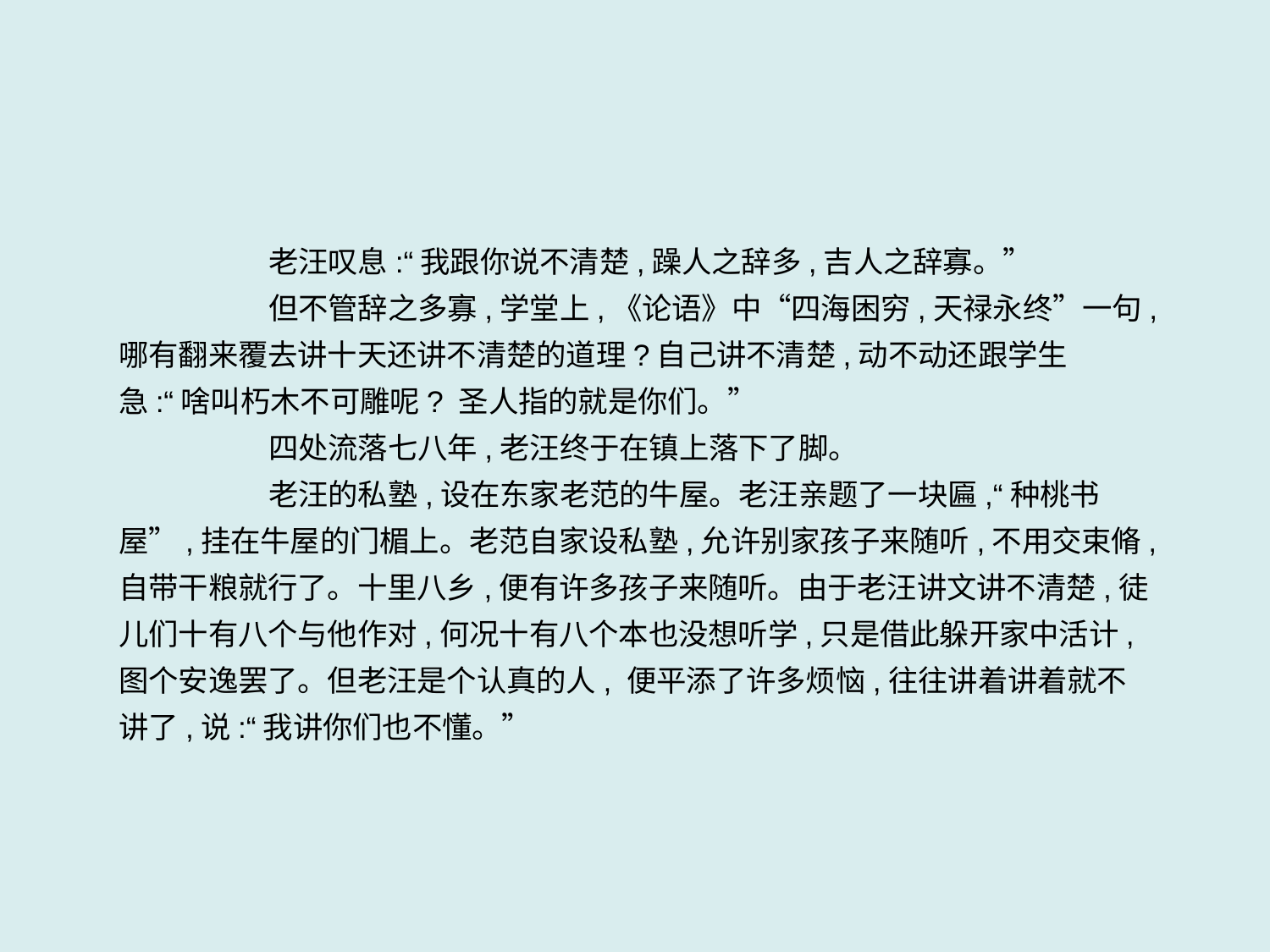

老汪叹息:“我跟你说不清楚,躁人之辞多,吉人之辞寡。”
但不管辞之多寡,学堂上,《论语》中“四海困穷,天禄永终”一句,哪有翻来覆去讲十天还讲不清楚的道理?自己讲不清楚,动不动还跟学生急:“啥叫朽木不可雕呢? 圣人指的就是你们。”
四处流落七八年,老汪终于在镇上落下了脚。
老汪的私塾,设在东家老范的牛屋。老汪亲题了一块匾,“种桃书屋”,挂在牛屋的门楣上。老范自家设私塾,允许别家孩子来随听,不用交束脩,自带干粮就行了。十里八乡,便有许多孩子来随听。由于老汪讲文讲不清楚,徒儿们十有八个与他作对,何况十有八个本也没想听学,只是借此躲开家中活计,图个安逸罢了。但老汪是个认真的人, 便平添了许多烦恼,往往讲着讲着就不讲了,说:“我讲你们也不懂。”